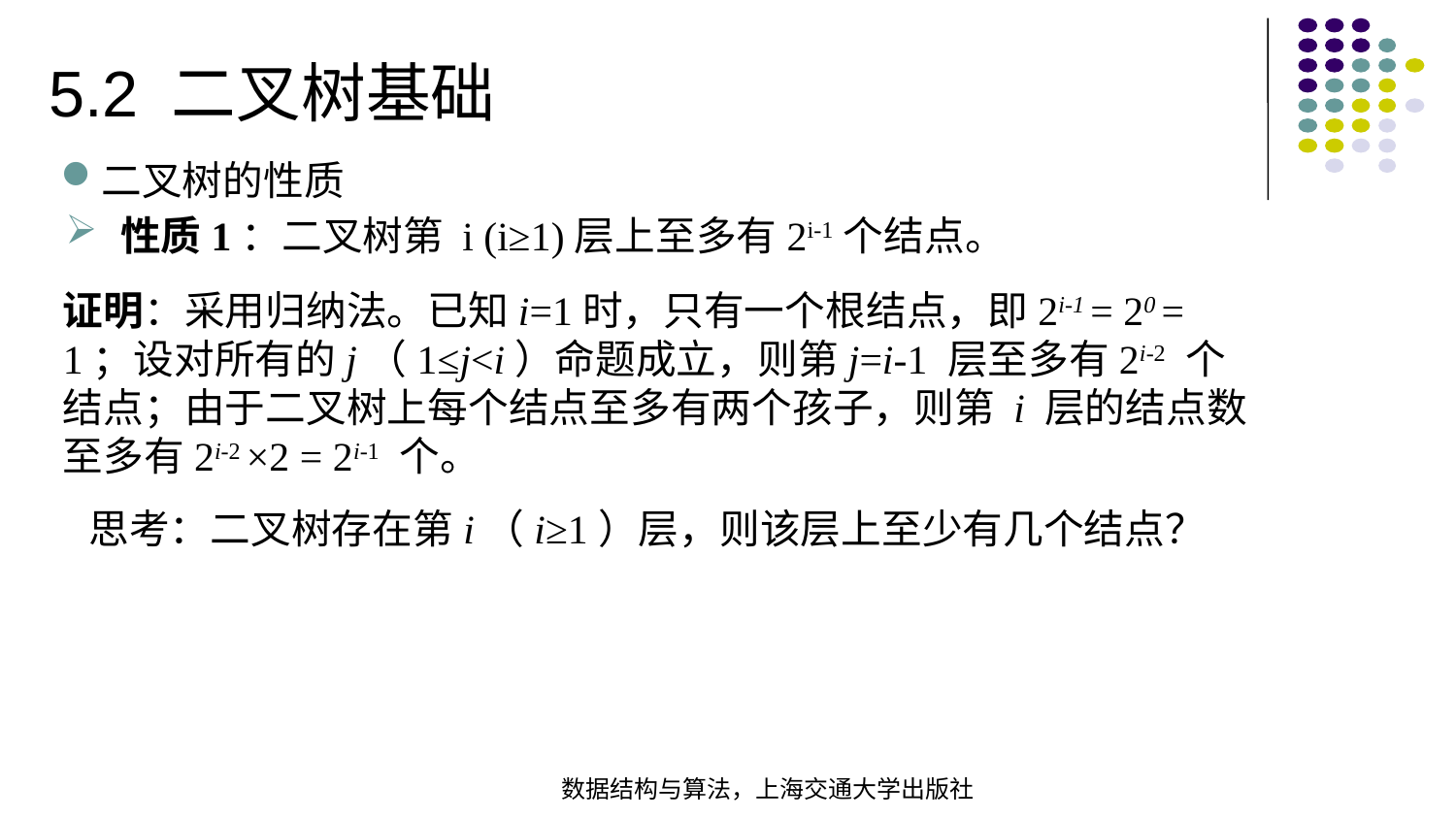

5.2 二叉树基础
二叉树的性质
性质1：二叉树第 i (i≥1)层上至多有2i-1个结点。
证明：采用归纳法。已知i=1时，只有一个根结点，即2i-1 = 20 = 1；设对所有的j（1≤j<i）命题成立，则第j=i-1 层至多有2i-2 个结点；由于二叉树上每个结点至多有两个孩子，则第 i 层的结点数至多有2i-2 ×2 = 2i-1 个。
思考：二叉树存在第i（i≥1）层，则该层上至少有几个结点？